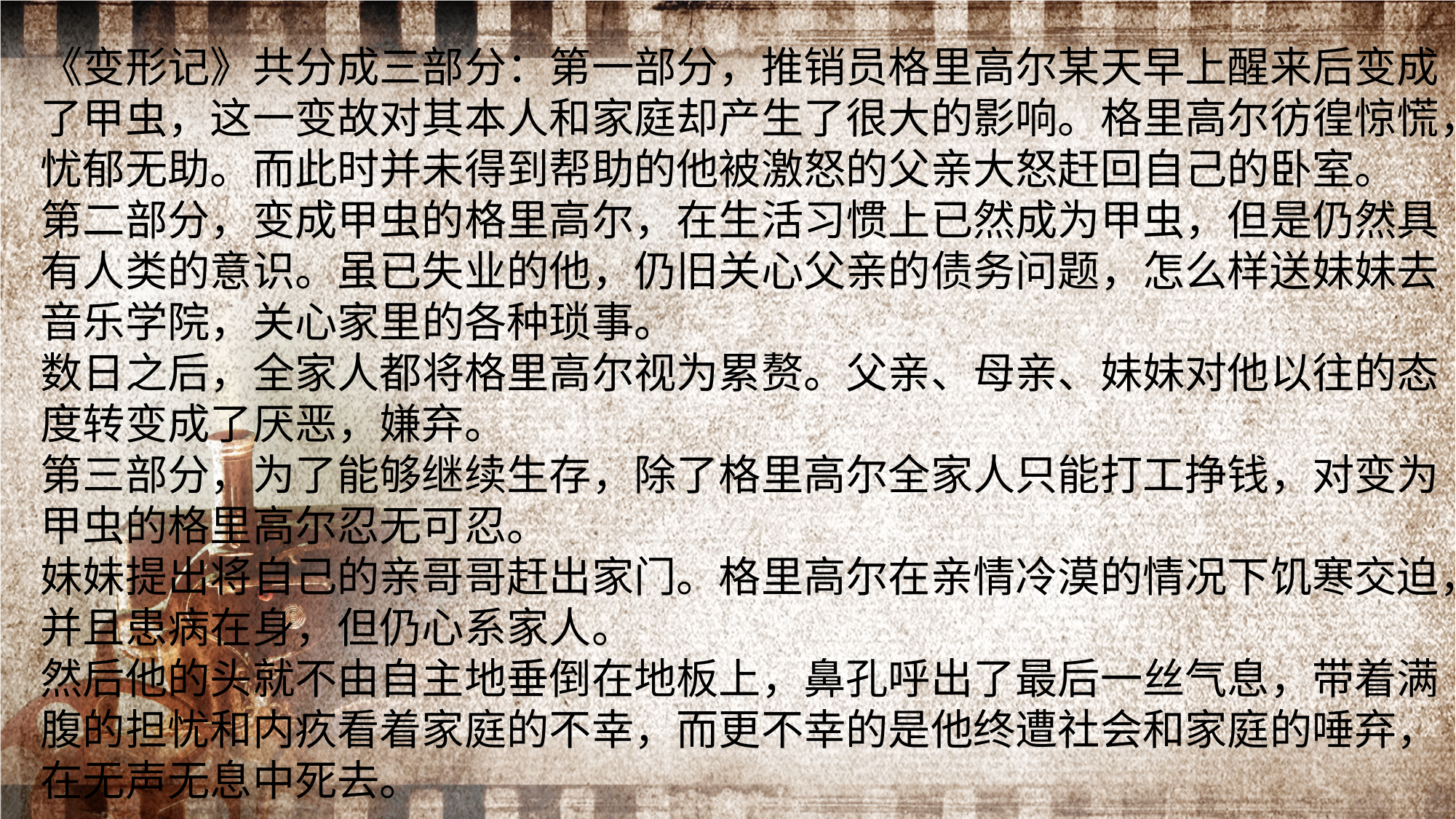

《变形记》共分成三部分：第一部分，推销员格里高尔某天早上醒来后变成了甲虫，这一变故对其本人和家庭却产生了很大的影响。格里高尔彷徨惊慌，忧郁无助。而此时并未得到帮助的他被激怒的父亲大怒赶回自己的卧室。
第二部分，变成甲虫的格里高尔，在生活习惯上已然成为甲虫，但是仍然具有人类的意识。虽已失业的他，仍旧关心父亲的债务问题，怎么样送妹妹去音乐学院，关心家里的各种琐事。
数日之后，全家人都将格里高尔视为累赘。父亲、母亲、妹妹对他以往的态度转变成了厌恶，嫌弃。
第三部分，为了能够继续生存，除了格里高尔全家人只能打工挣钱，对变为甲虫的格里高尔忍无可忍。
妹妹提出将自己的亲哥哥赶出家门。格里高尔在亲情冷漠的情况下饥寒交迫，并且患病在身，但仍心系家人。
然后他的头就不由自主地垂倒在地板上，鼻孔呼出了最后一丝气息，带着满腹的担忧和内疚看着家庭的不幸，而更不幸的是他终遭社会和家庭的唾弃，在无声无息中死去。